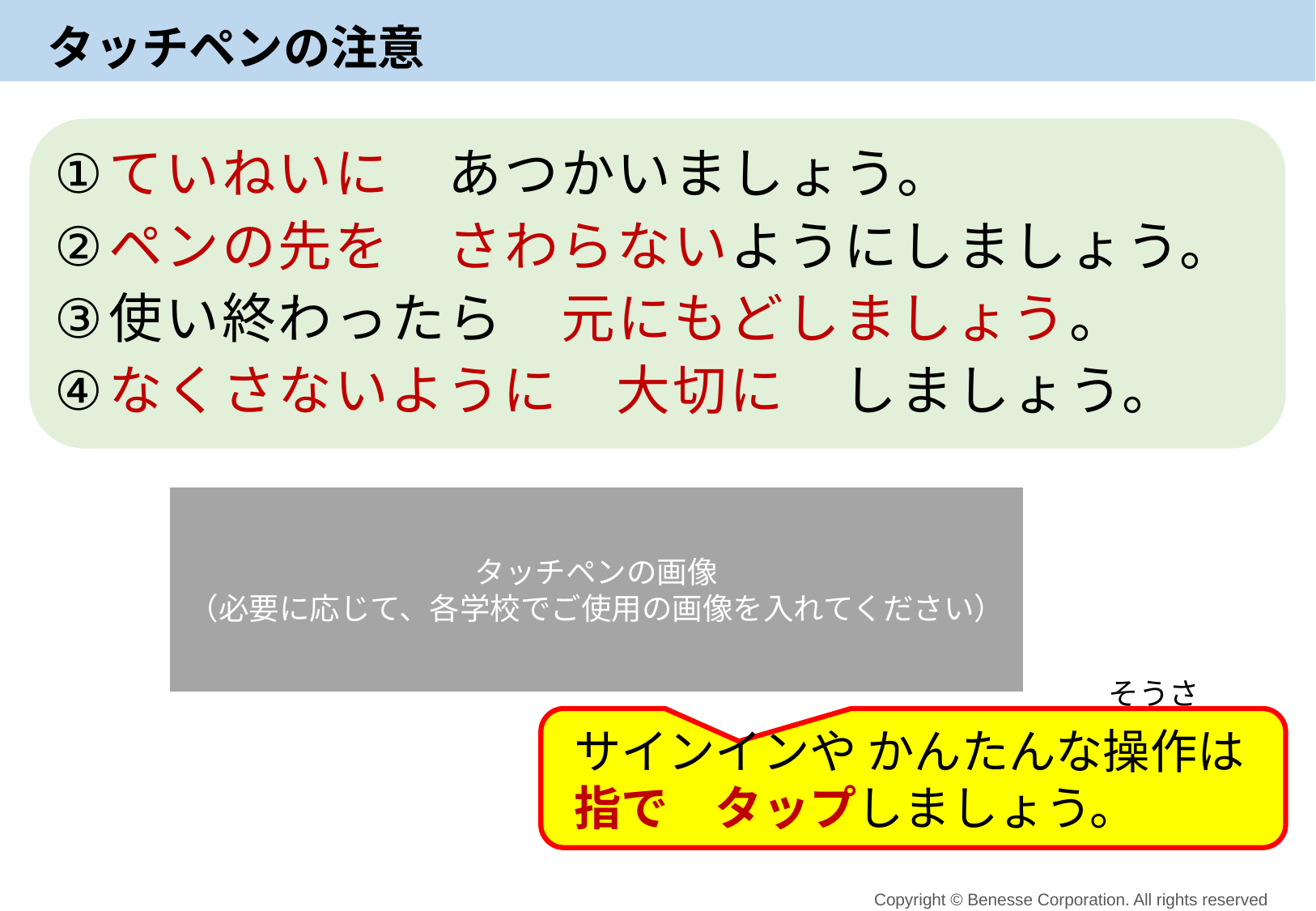

# タッチペンの注意
ていねいに　あつかいましょう。
ペンの先を　さわらないようにしましょう。
使い終わったら　元にもどしましょう。
なくさないように　大切に　しましょう。
タッチペンの画像
（必要に応じて、各学校でご使用の画像を入れてください）
そうさ
サインインや かんたんな操作は
指で　タップしましょう。